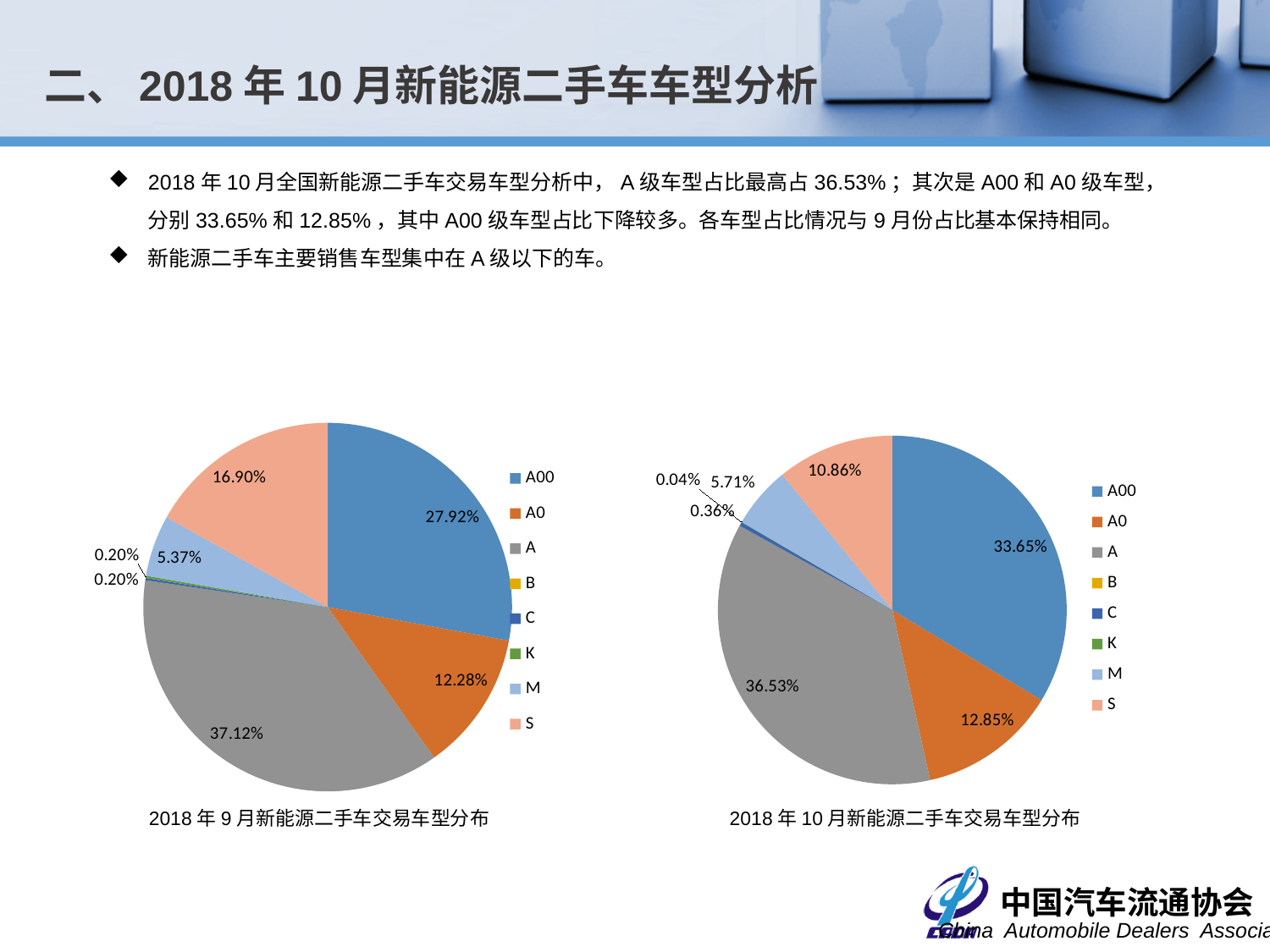

二、2018年10月新能源二手车车型分析
2018年10月全国新能源二手车交易车型分析中，A级车型占比最高占36.53%；其次是A00和A0级车型，分别33.65%和12.85%，其中A00级车型占比下降较多。各车型占比情况与9月份占比基本保持相同。
新能源二手车主要销售车型集中在A级以下的车。

### Chart

| Category | 数量 |
|---|---|
| A00 | 707.0 |
| A0 | 311.0 |
| A | 940.0 |
| B | 0.0 |
| C | 5.0 |
| K | 5.0 |
| M | 136.0 |
| S | 428.0 |

### Chart

| Category | 数量 |
|---|---|
| A00 | 843.0 |
| A0 | 322.0 |
| A | 915.0 |
| B | 0.0 |
| C | 9.0 |
| K | 1.0 |
| M | 143.0 |
| S | 272.0 |
2018年9月新能源二手车交易车型分布
2018年10月新能源二手车交易车型分布